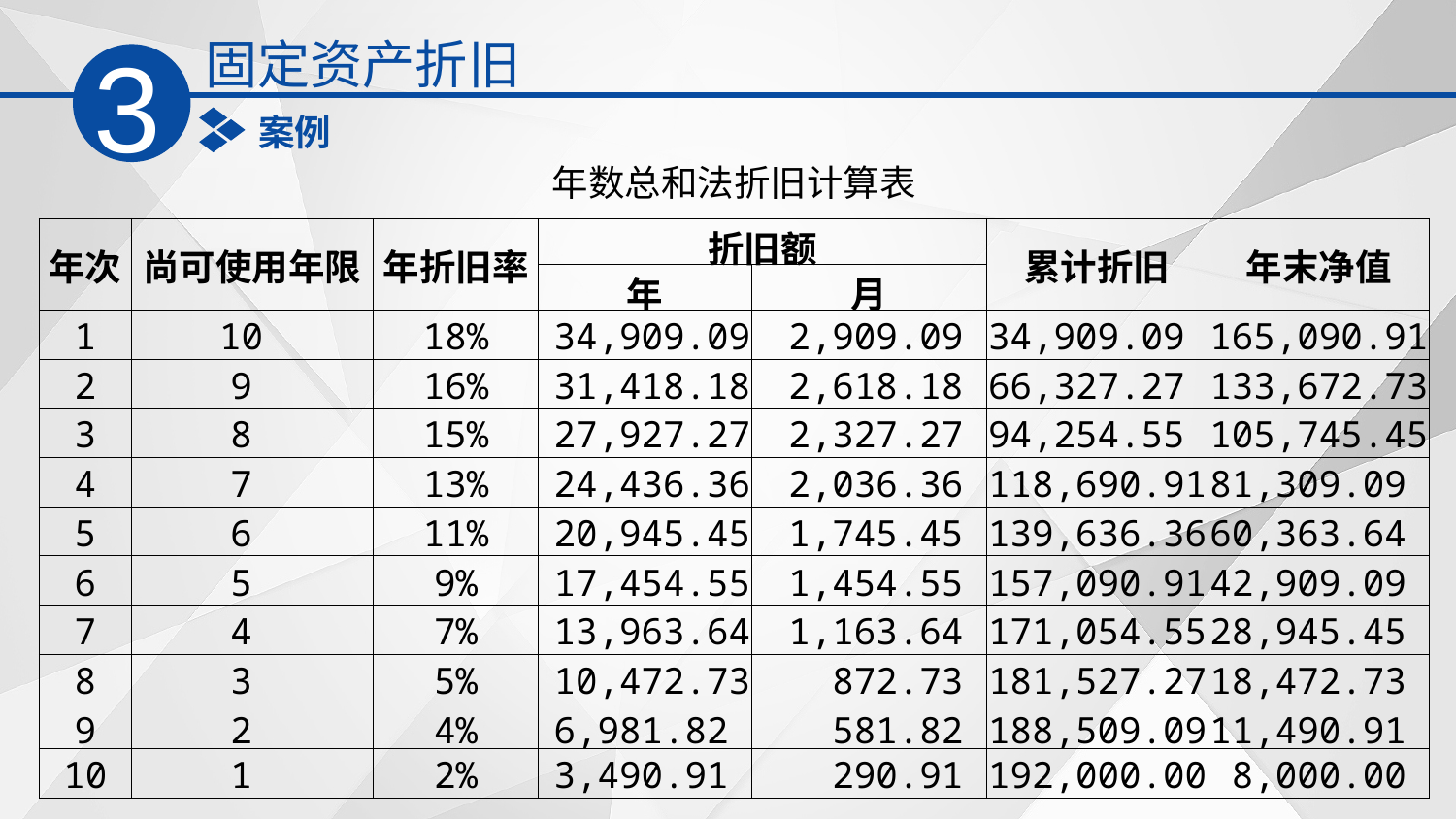

固定资产折旧
3

案例

| 年数总和法折旧计算表 |  |  |  |  |  |  |
| --- | --- | --- | --- | --- | --- | --- |
| 年次 | 尚可使用年限 | 年折旧率 | 折旧额 |  | 累计折旧 | 年末净值 |
|  |  |  | 年 | 月 |  |  |
| 1 | 10 | 18% | 34,909.09 | 2,909.09 | 34,909.09 | 165,090.91 |
| 2 | 9 | 16% | 31,418.18 | 2,618.18 | 66,327.27 | 133,672.73 |
| 3 | 8 | 15% | 27,927.27 | 2,327.27 | 94,254.55 | 105,745.45 |
| 4 | 7 | 13% | 24,436.36 | 2,036.36 | 118,690.91 | 81,309.09 |
| 5 | 6 | 11% | 20,945.45 | 1,745.45 | 139,636.36 | 60,363.64 |
| 6 | 5 | 9% | 17,454.55 | 1,454.55 | 157,090.91 | 42,909.09 |
| 7 | 4 | 7% | 13,963.64 | 1,163.64 | 171,054.55 | 28,945.45 |
| 8 | 3 | 5% | 10,472.73 | 872.73 | 181,527.27 | 18,472.73 |
| 9 | 2 | 4% | 6,981.82 | 581.82 | 188,509.09 | 11,490.91 |
| 10 | 1 | 2% | 3,490.91 | 290.91 | 192,000.00 | 8,000.00 |